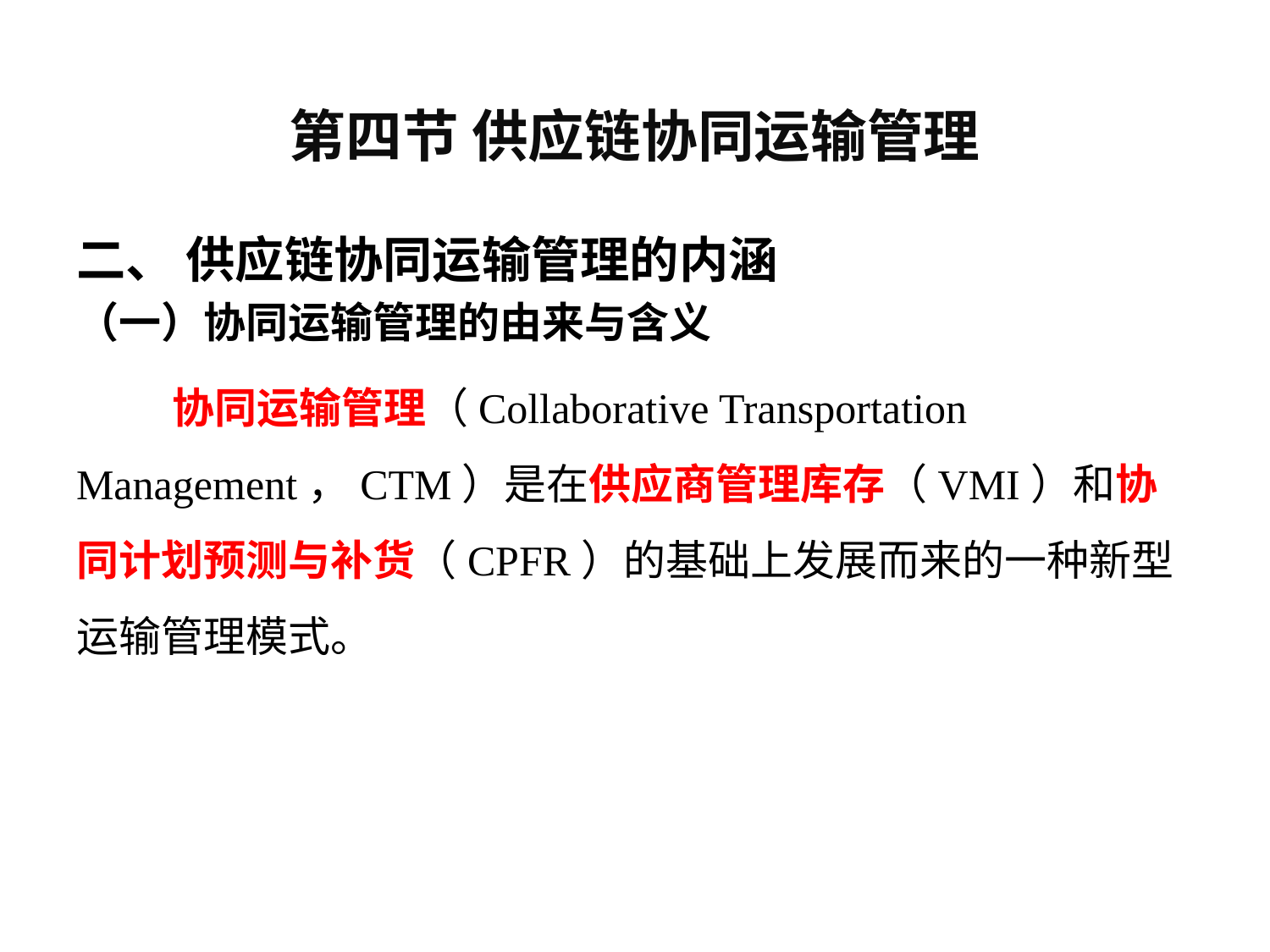

# 第四节 供应链协同运输管理
二、 供应链协同运输管理的内涵
（一）协同运输管理的由来与含义
         协同运输管理（Collaborative Transportation Management，CTM）是在供应商管理库存（VMI）和协同计划预测与补货（CPFR）的基础上发展而来的一种新型运输管理模式。